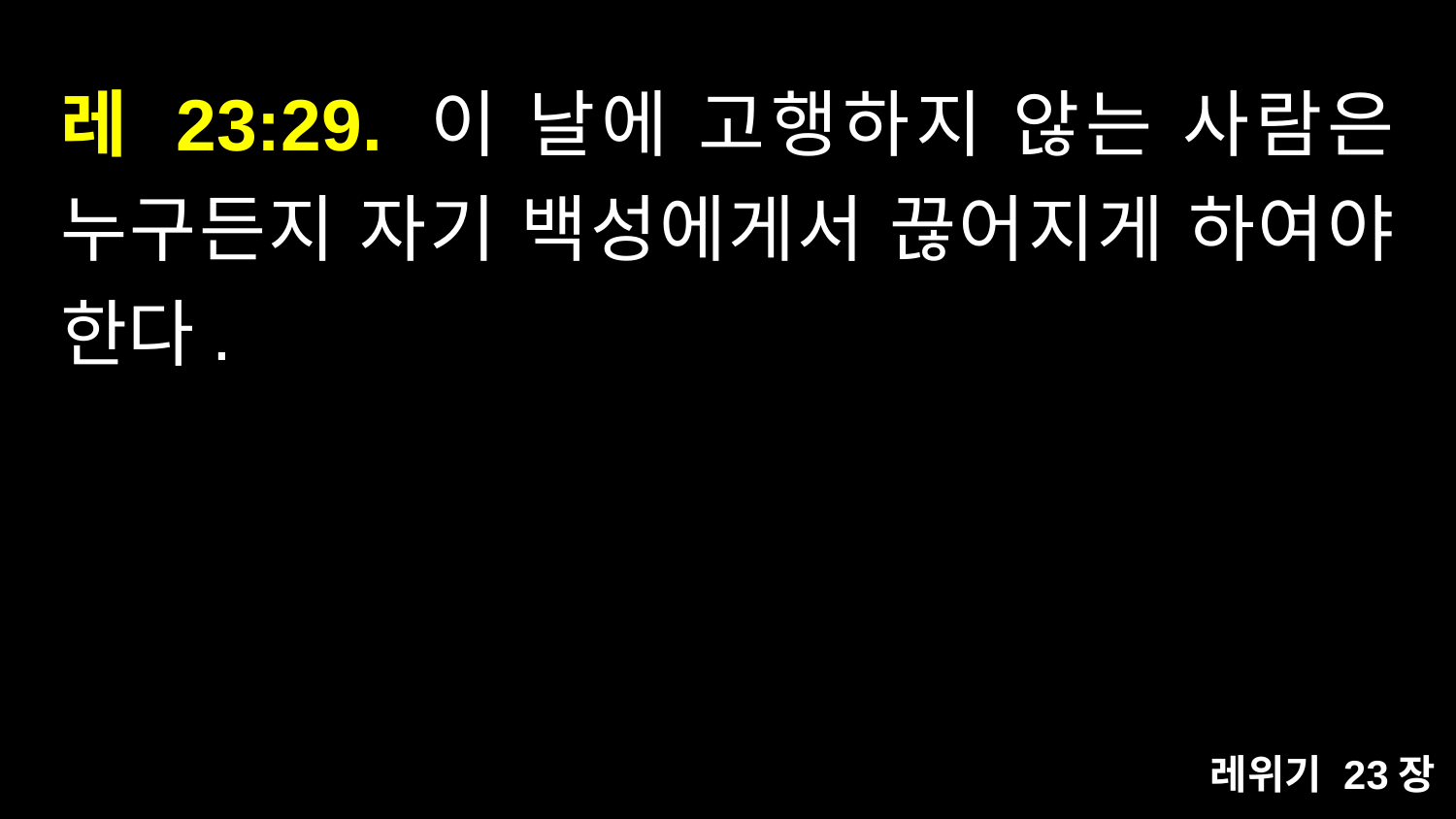

# 레 23:29. 이 날에 고행하지 않는 사람은 누구든지 자기 백성에게서 끊어지게 하여야 한다.
레위기 23장